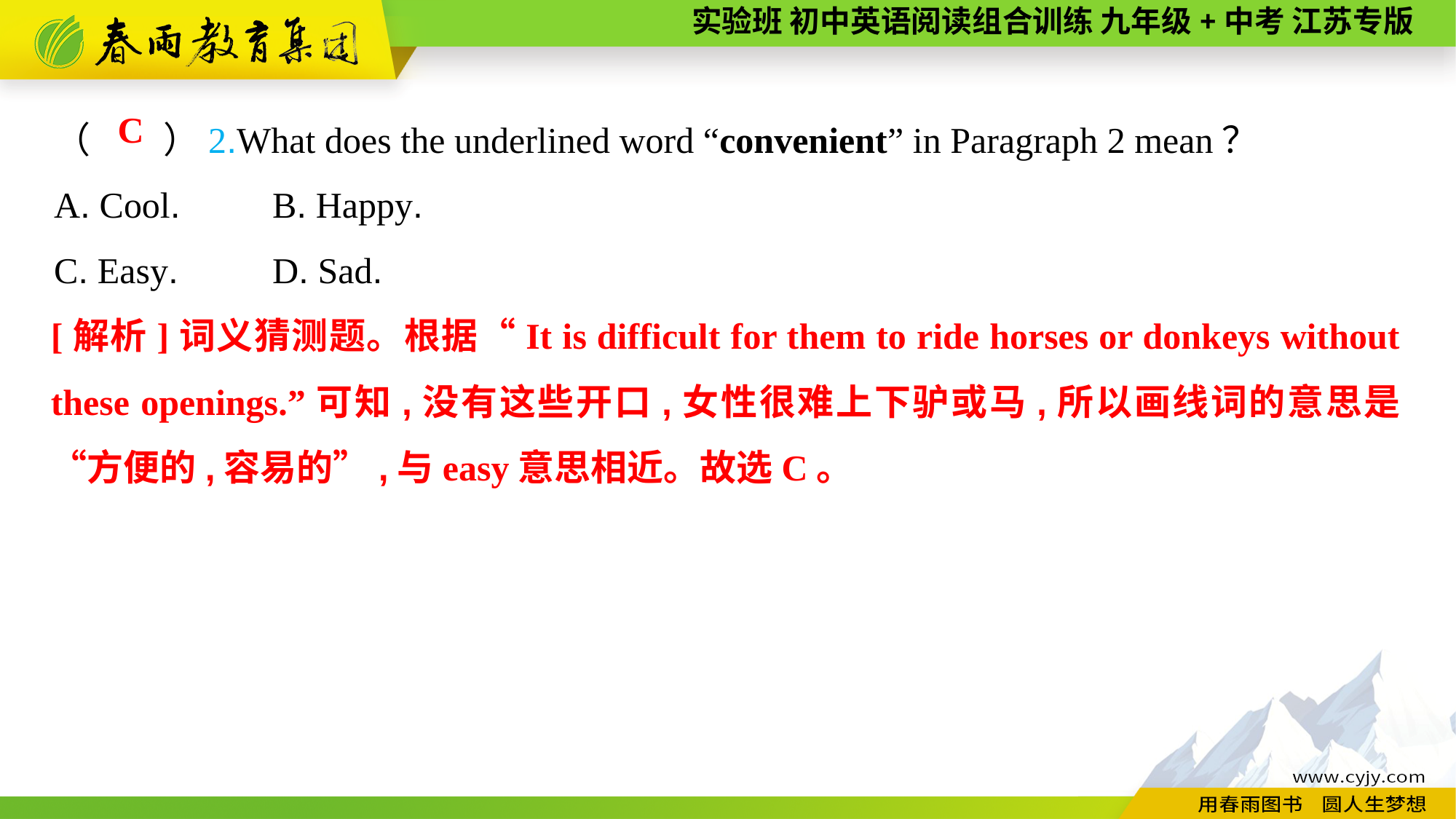

（　　）2.What does the underlined word “convenient” in Paragraph 2 mean？
A. Cool.	B. Happy.
C. Easy.	D. Sad.
C
[解析]词义猜测题。根据“It is difficult for them to ride horses or donkeys without these openings.”可知,没有这些开口,女性很难上下驴或马,所以画线词的意思是“方便的,容易的”,与easy意思相近。故选C。